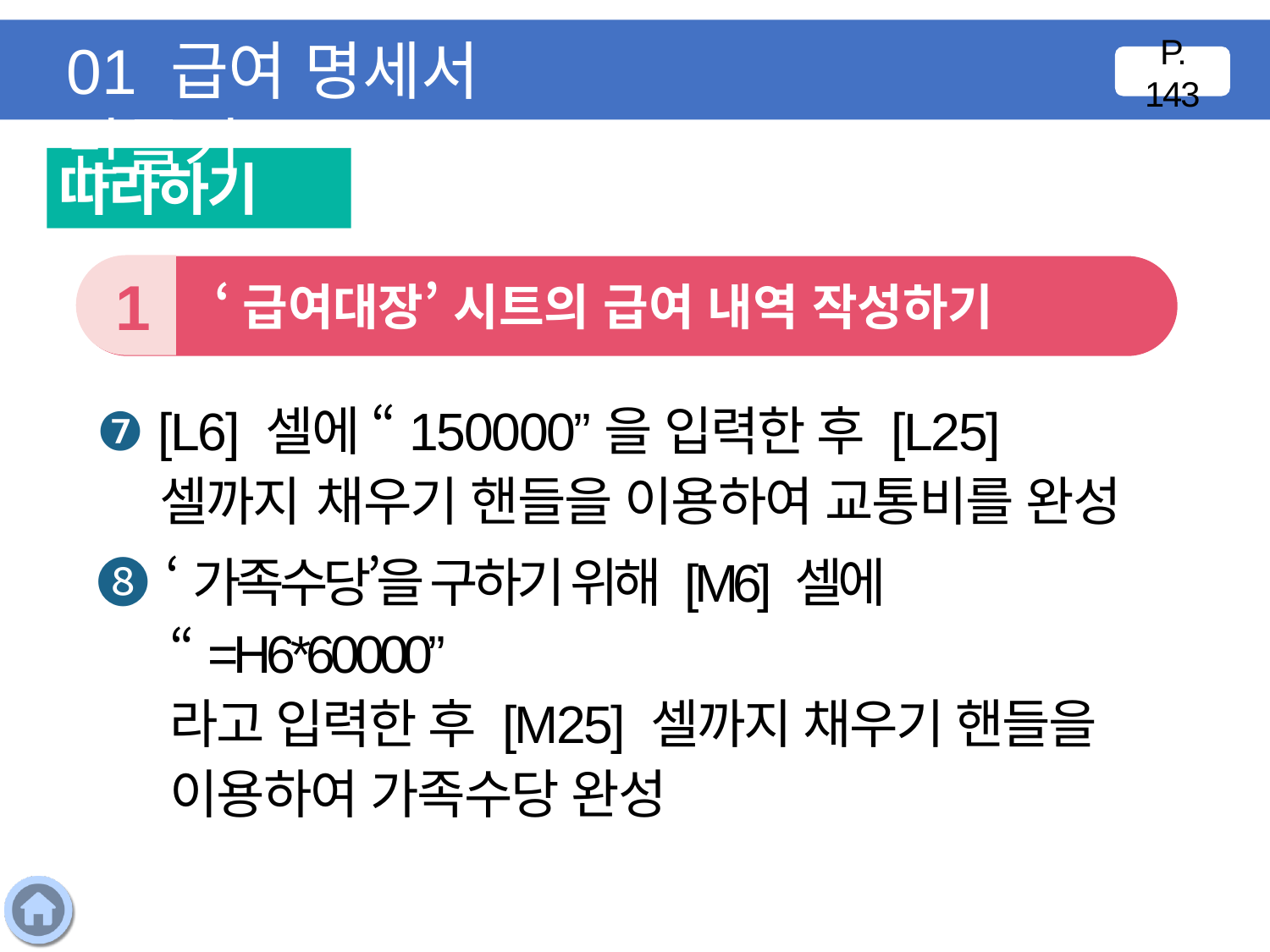

01 급여 명세서 만들기
P. 143
따라하기
1
        ‘급여대장’ 시트의 급여 내역 작성하기
❼ [L6] 셀에 “150000”을 입력한 후 [L25] 셀까지 채우기 핸들을 이용하여 교통비를 완성
❽ ‘가족수당’을 구하기 위해 [M6] 셀에 “=H6*60000”
라고 입력한 후 [M25] 셀까지 채우기 핸들을 이용하여 가족수당 완성